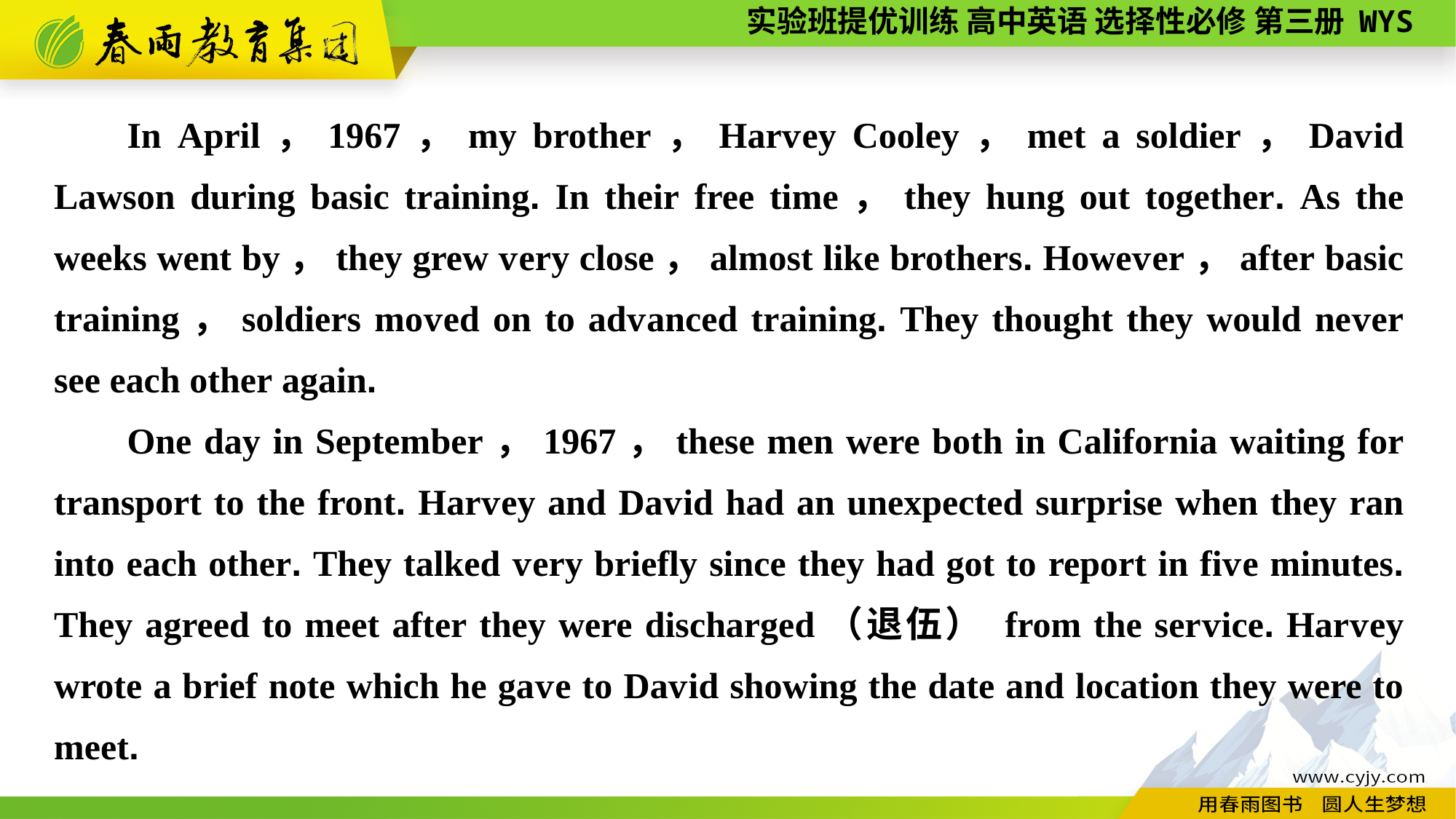

In April，1967，my brother，Harvey Cooley，met a soldier，David Lawson during basic training. In their free time，they hung out together. As the weeks went by，they grew very close，almost like brothers. However，after basic training，soldiers moved on to advanced training. They thought they would never see each other again.
One day in September，1967，these men were both in California waiting for transport to the front. Harvey and David had an unexpected surprise when they ran into each other. They talked very briefly since they had got to report in five minutes. They agreed to meet after they were discharged（退伍） from the service. Harvey wrote a brief note which he gave to David showing the date and location they were to meet.